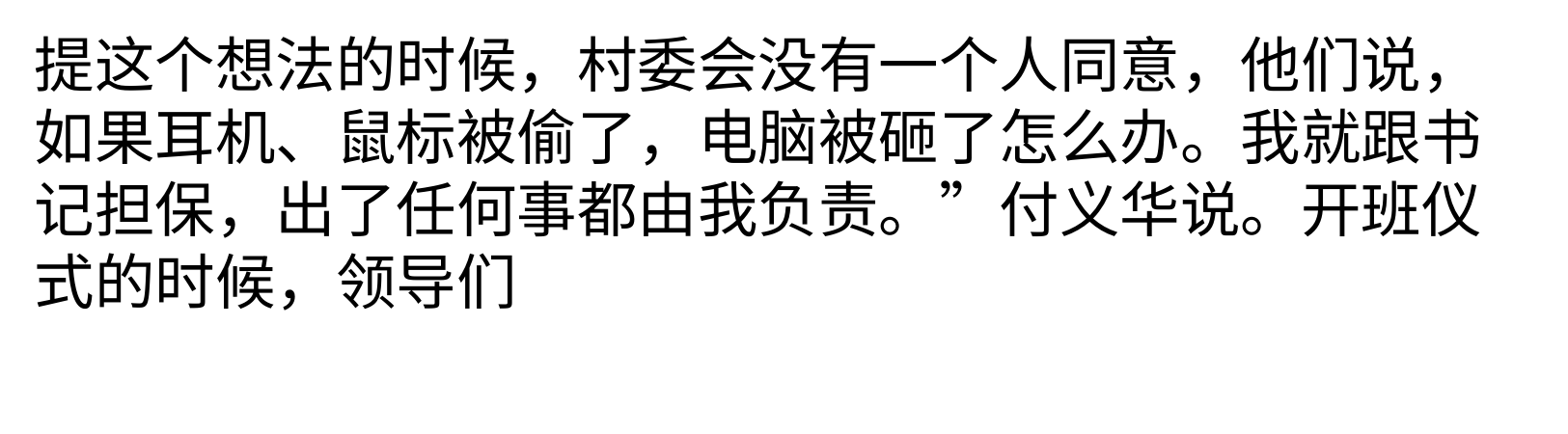

提这个想法的时候，村委会没有一个人同意，他们说，如果耳机、鼠标被偷了，电脑被砸了怎么办。我就跟书记担保，出了任何事都由我负责。”付义华说。开班仪式的时候，领导们